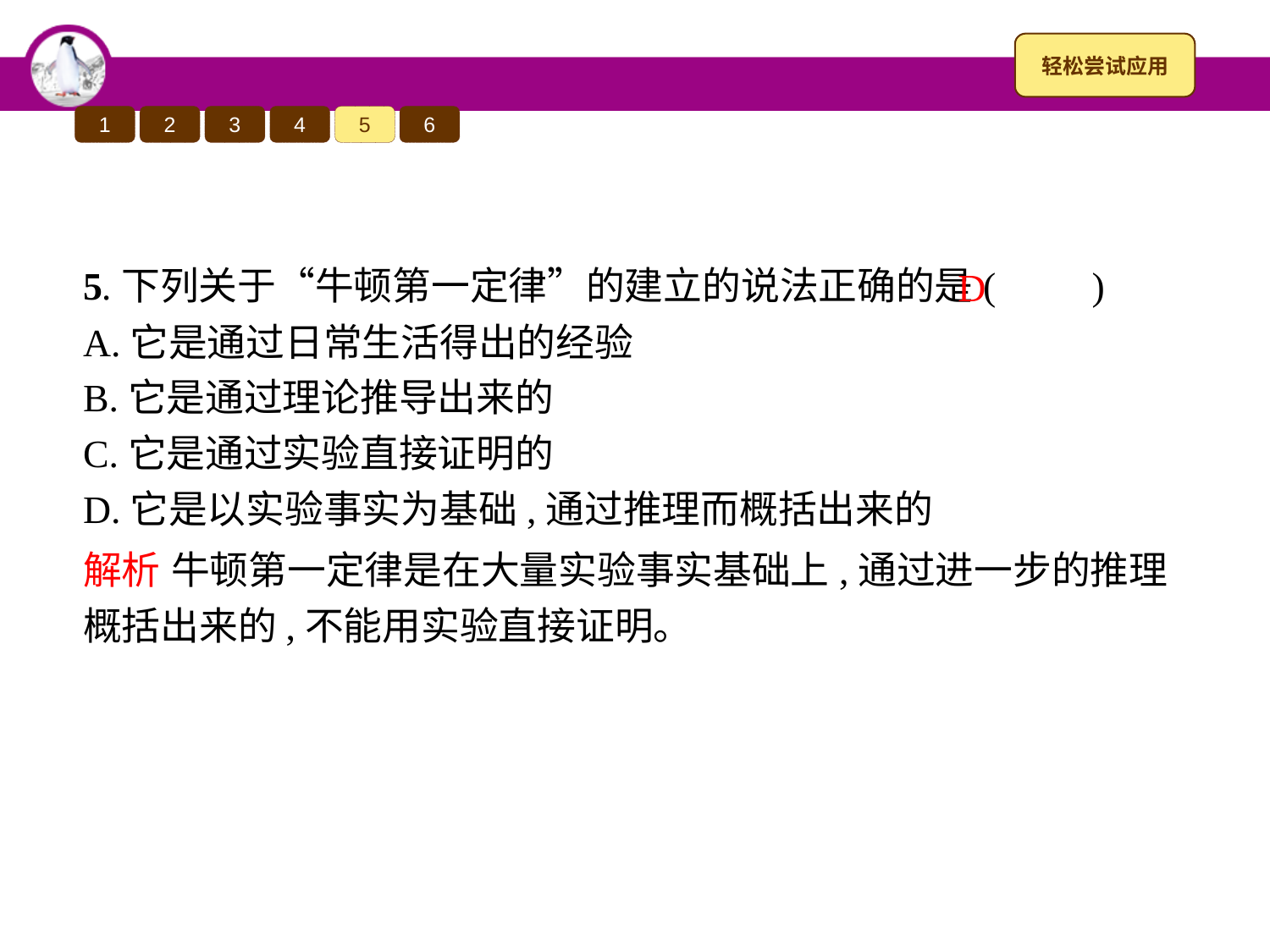

1
2
3
4
5
6
5.下列关于“牛顿第一定律”的建立的说法正确的是(　　)
A.它是通过日常生活得出的经验
B.它是通过理论推导出来的
C.它是通过实验直接证明的
D.它是以实验事实为基础,通过推理而概括出来的
D
解析 牛顿第一定律是在大量实验事实基础上,通过进一步的推理概括出来的,不能用实验直接证明。